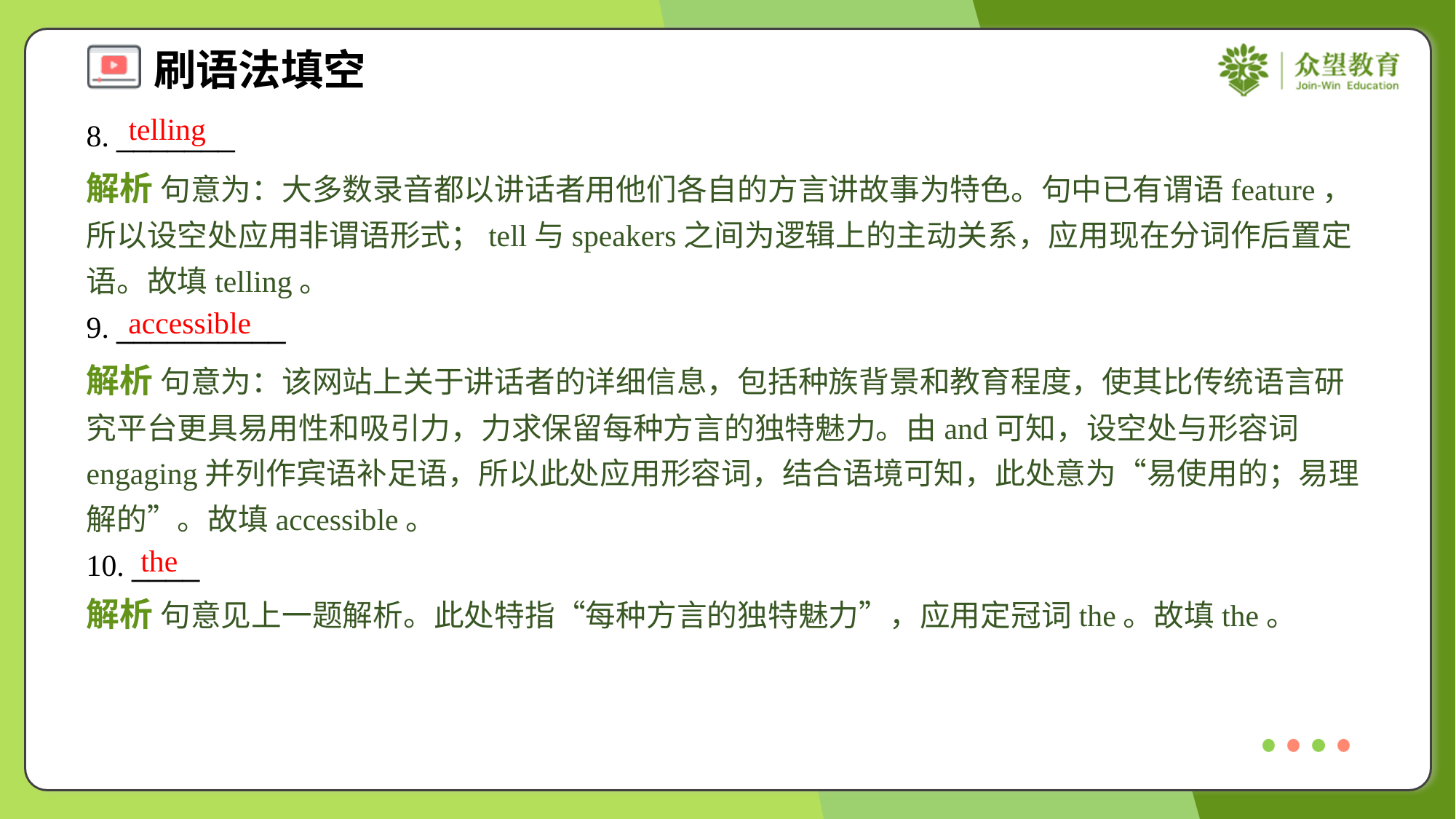

telling
8. _______
解析 句意为：大多数录音都以讲话者用他们各自的方言讲故事为特色。句中已有谓语feature，所以设空处应用非谓语形式；tell与speakers之间为逻辑上的主动关系，应用现在分词作后置定语。故填telling。
accessible
9. __________
解析 句意为：该网站上关于讲话者的详细信息，包括种族背景和教育程度，使其比传统语言研究平台更具易用性和吸引力，力求保留每种方言的独特魅力。由and可知，设空处与形容词engaging并列作宾语补足语，所以此处应用形容词，结合语境可知，此处意为“易使用的；易理解的”。故填accessible。
the
10. ____
解析 句意见上一题解析。此处特指“每种方言的独特魅力”，应用定冠词the。故填the。